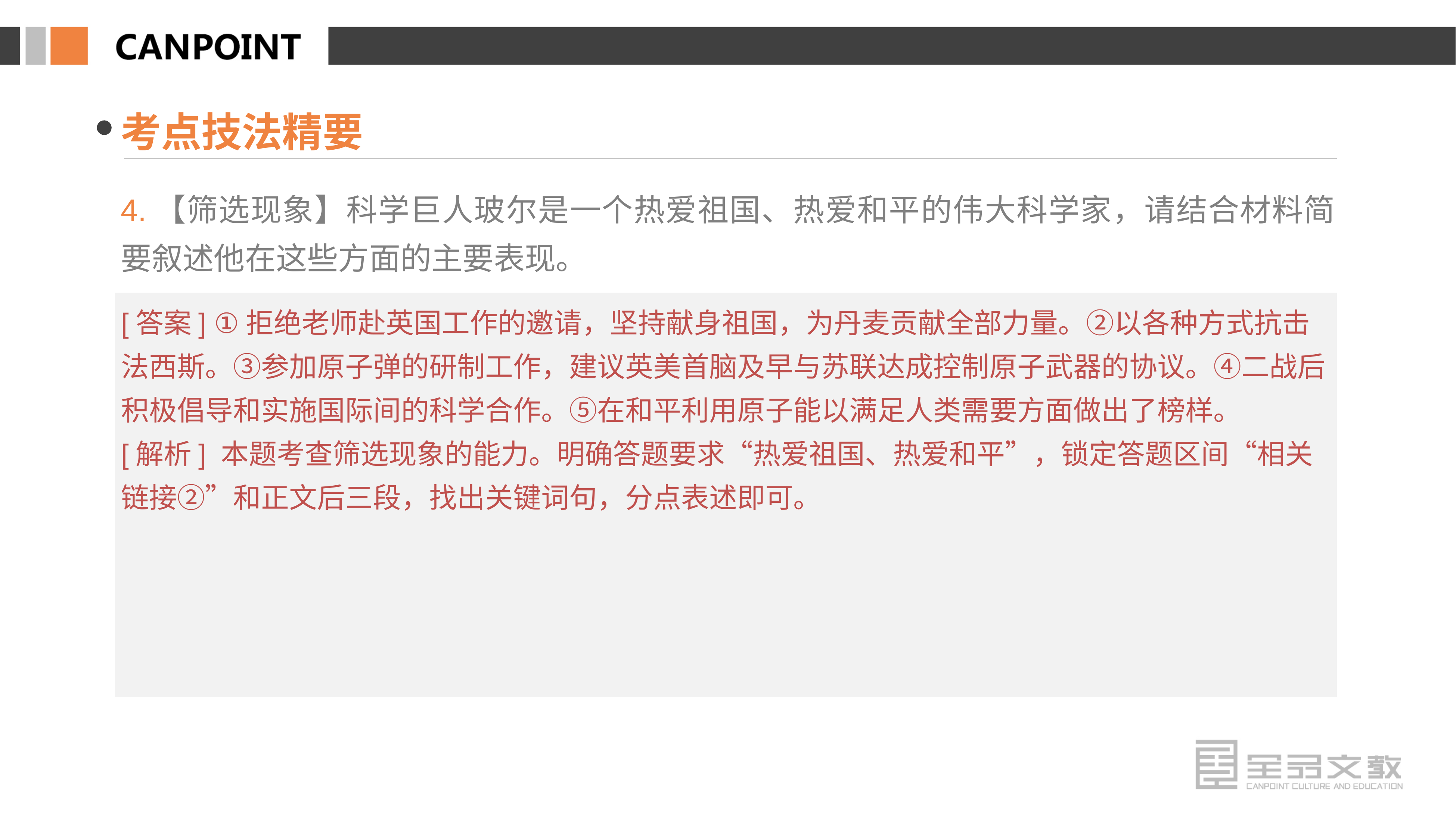

考点技法精要

4.【筛选现象】科学巨人玻尔是一个热爱祖国、热爱和平的伟大科学家，请结合材料简要叙述他在这些方面的主要表现。
[答案] ①拒绝老师赴英国工作的邀请，坚持献身祖国，为丹麦贡献全部力量。②以各种方式抗击法西斯。③参加原子弹的研制工作，建议英美首脑及早与苏联达成控制原子武器的协议。④二战后积极倡导和实施国际间的科学合作。⑤在和平利用原子能以满足人类需要方面做出了榜样。
[解析] 本题考查筛选现象的能力。明确答题要求“热爱祖国、热爱和平”，锁定答题区间“相关链接②”和正文后三段，找出关键词句，分点表述即可。